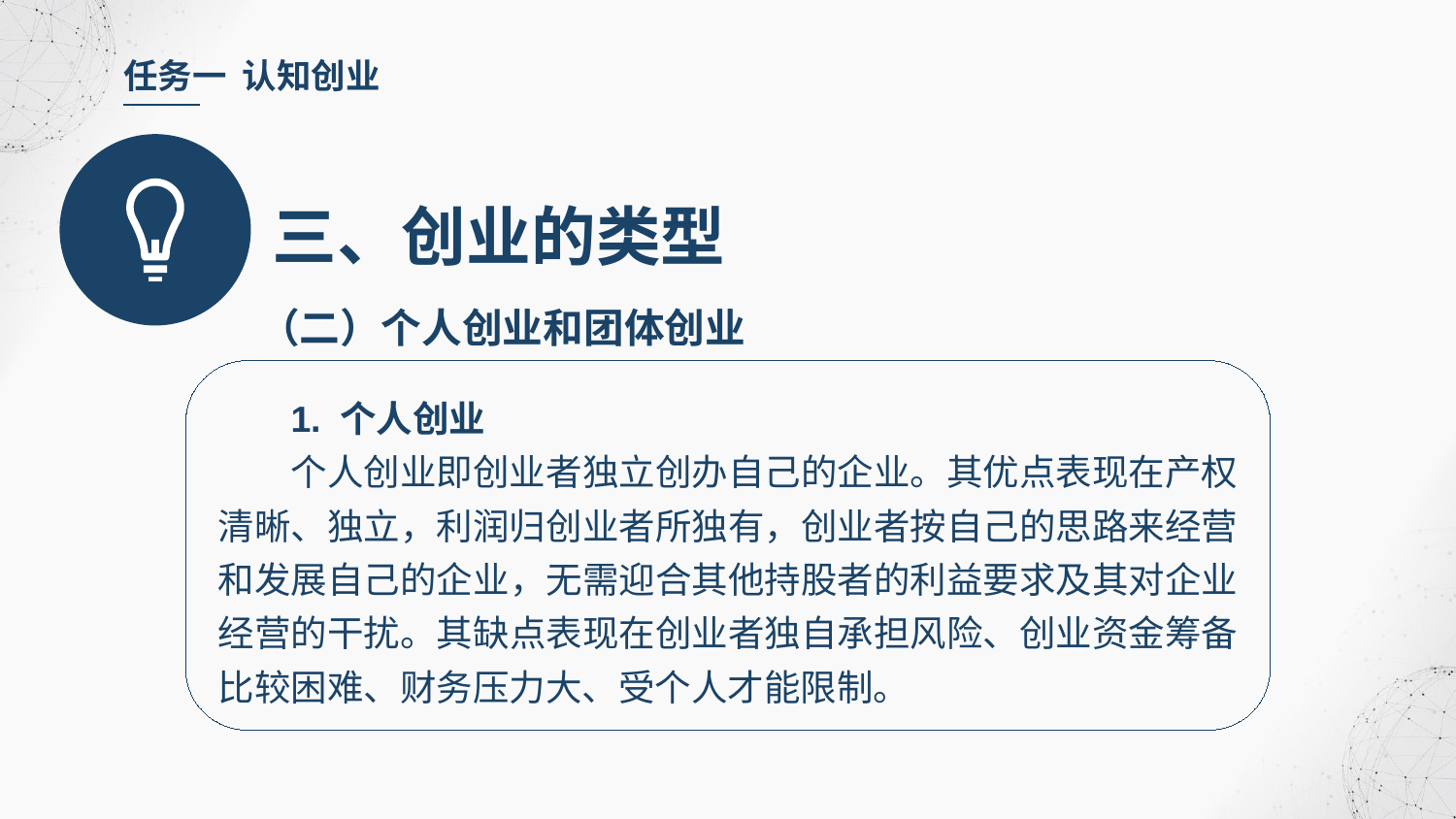

任务一  认知创业

三、创业的类型
（二）个人创业和团体创业
1. 个人创业
个人创业即创业者独立创办自己的企业。其优点表现在产权清晰、独立，利润归创业者所独有，创业者按自己的思路来经营和发展自己的企业，无需迎合其他持股者的利益要求及其对企业经营的干扰。其缺点表现在创业者独自承担风险、创业资金筹备比较困难、财务压力大、受个人才能限制。